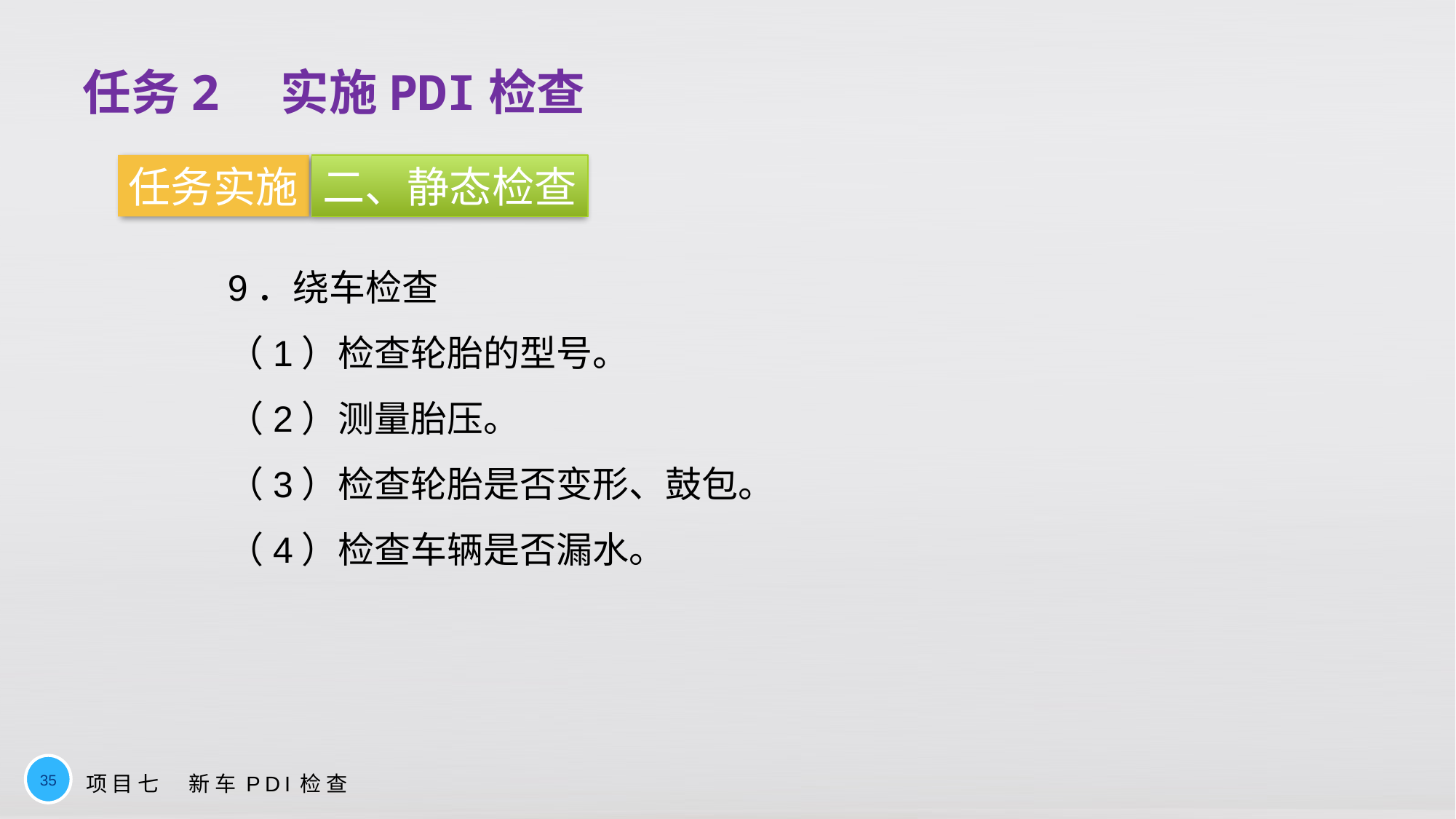

任务2　实施PDI检查
任务实施
二、静态检查
9．绕车检查
（1）检查轮胎的型号。
（2）测量胎压。
（3）检查轮胎是否变形、鼓包。
（4）检查车辆是否漏水。
35